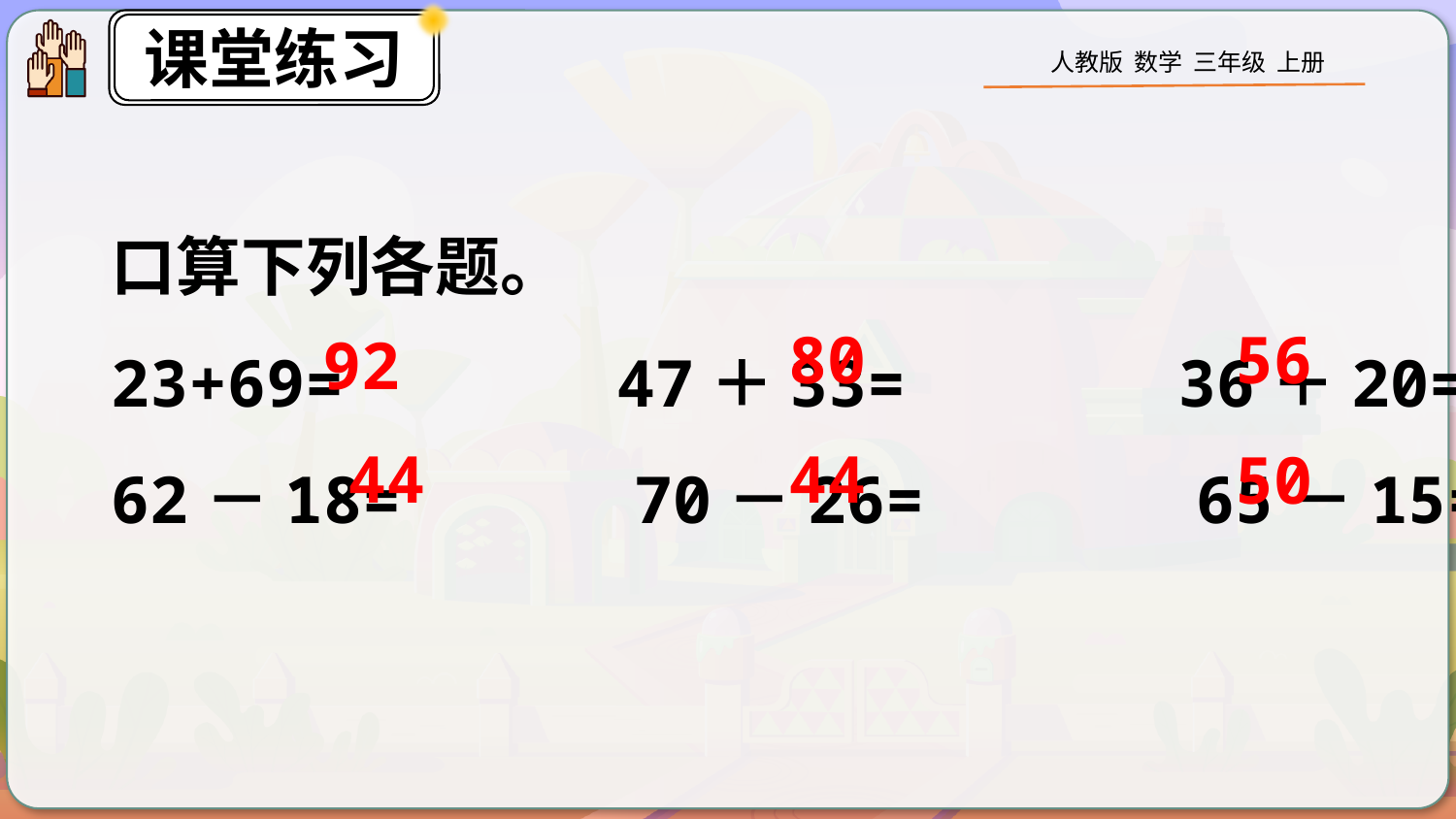

口算下列各题。
23+69=       47＋33=       36＋20=
62－18=      70－26=       65－15=
80
56
92
44
44
50